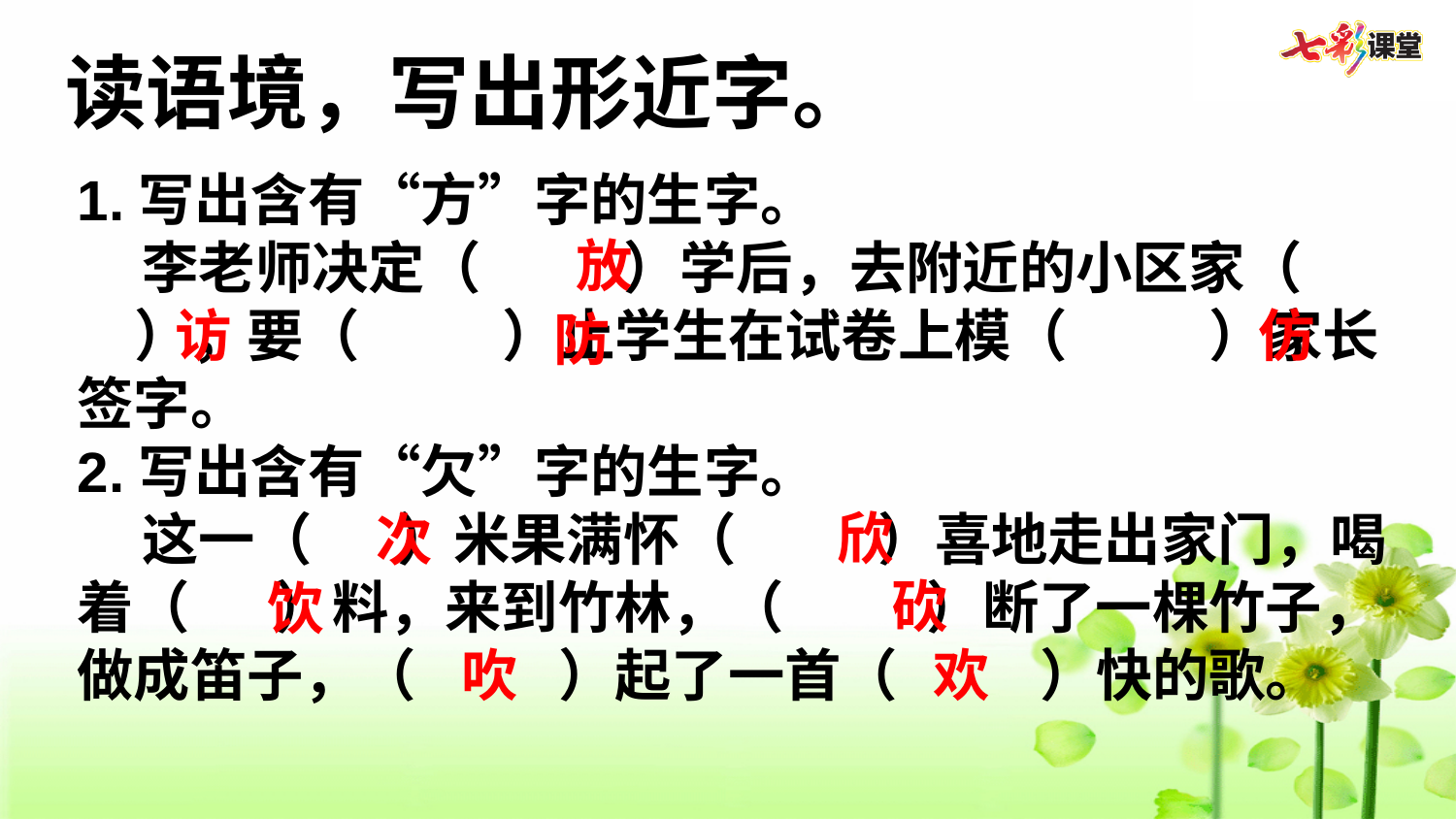

读语境，写出形近字。
1.写出含有“方”字的生字。
    李老师决定（     ）学后，去附近的小区家（     ），要（     ）止学生在试卷上模（     ）家长签字。
2.写出含有“欠”字的生字。
    这一（   ）米果满怀（     ）喜地走出家门，喝着（   ）料，来到竹林，（     ）断了一棵竹子，做成笛子，（     ）起了一首（     ）快的歌。
放
访
仿
防
欣
次
砍
饮
吹
欢